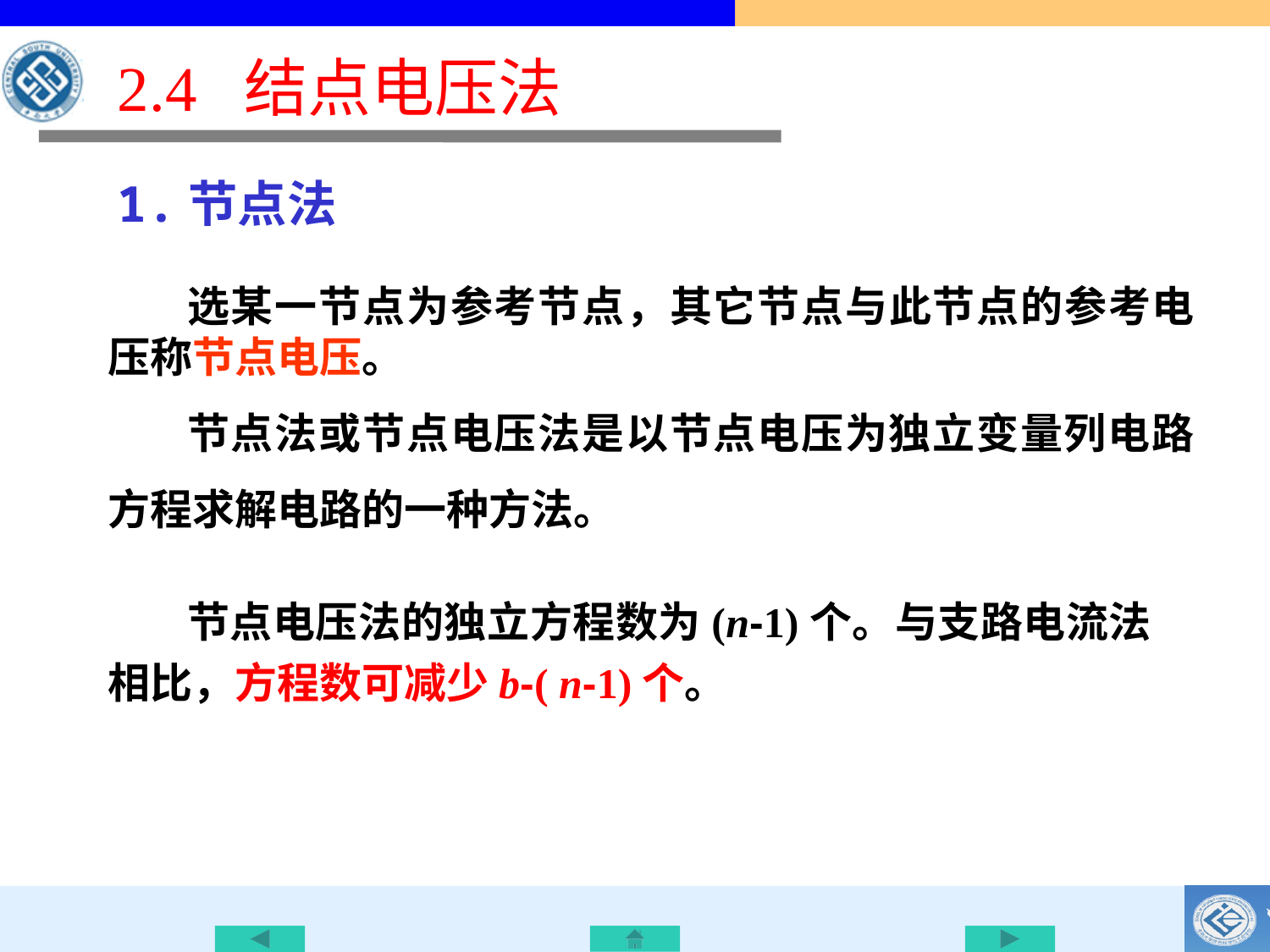

# 2.4  结点电压法
1.节点法
选某一节点为参考节点，其它节点与此节点的参考电压称节点电压。
节点法或节点电压法是以节点电压为独立变量列电路方程求解电路的一种方法。
节点电压法的独立方程数为(n-1)个。与支路电流法相比，方程数可减少b-( n-1)个。